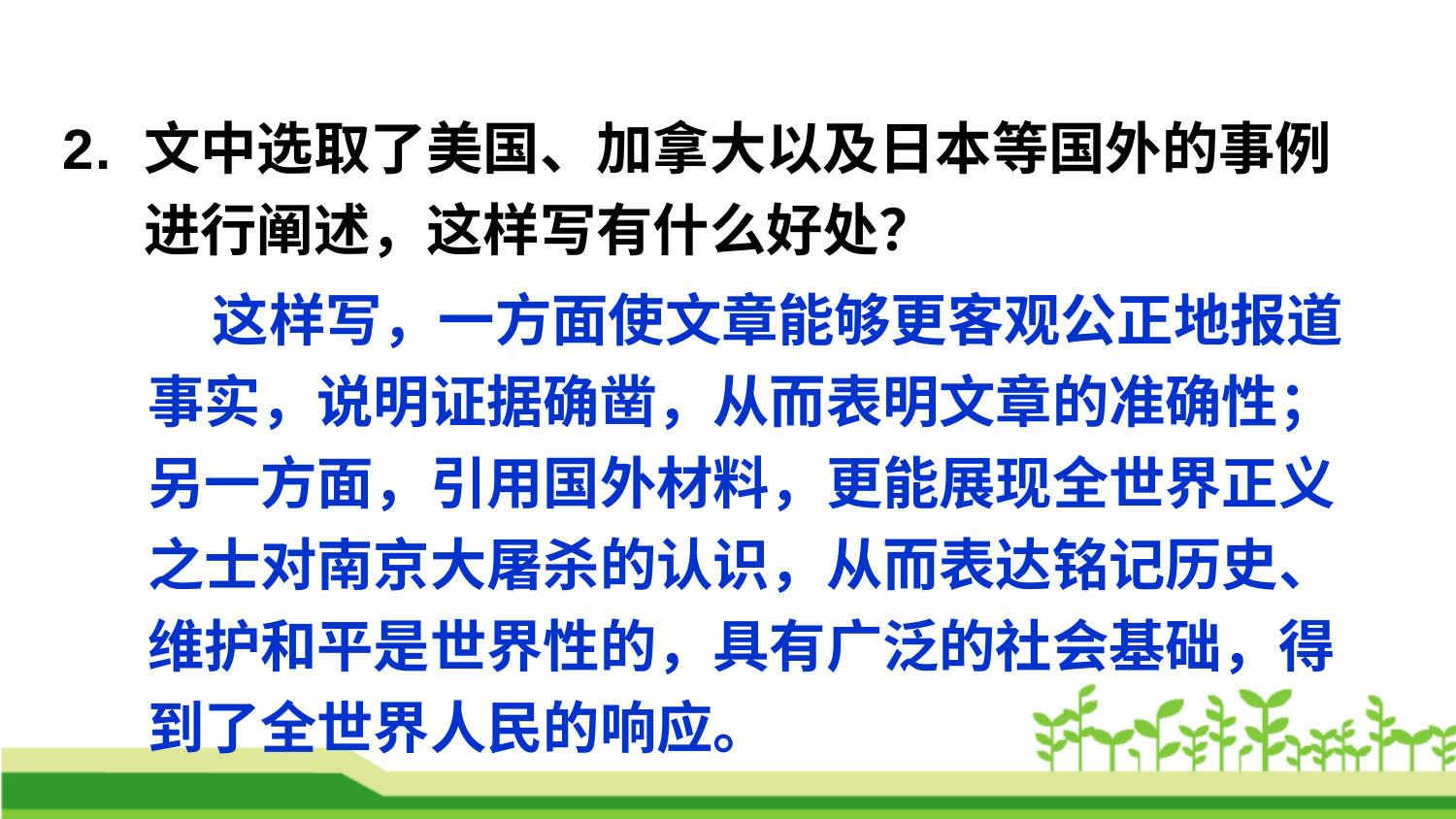

文中选取了美国、加拿大以及日本等国外的事例进行阐述，这样写有什么好处？
状元成才路
状元成才路
状元成才路
状元成才路
状元成才路
状元成才路
状元成才路
状元成才路
状元成才路
状元成才路
状元成才路
状元成才路
状元成才路
状元成才路
状元成才路
状元成才路
状元成才路
    这样写，一方面使文章能够更客观公正地报道事实，说明证据确凿，从而表明文章的准确性；另一方面，引用国外材料，更能展现全世界正义之士对南京大屠杀的认识，从而表达铭记历史、维护和平是世界性的，具有广泛的社会基础，得到了全世界人民的响应。
状元成才路
状元成才路
状元成才路
状元成才路
状元成才路
状元成才路
状元成才路
状元成才路
状元成才路
状元成才路
状元成才路
状元成才路
状元成才路
状元成才路
状元成才路
状元成才路
状元成才路
状元成才路
状元成才路
状元成才路
状元成才路
状元成才路
状元成才路
状元成才路
状元成才路
状元成才路
状元成才路
状元成才路
状元成才路
状元成才路
状元成才路
状元成才路
状元成才路
状元成才路
状元成才路
状元成才路
状元成才路
状元成才路
状元成才路
状元成才路
状元成才路
状元成才路
状元成才路
状元成才路
状元成才路
状元成才路
状元成才路
状元成才路
状元成才路
状元成才路
状元成才路
状元成才路
状元成才路
状元成才路
状元成才路
状元成才路
状元成才路
状元成才路
状元成才路
状元成才路
状元成才路
状元成才路
状元成才路
状元成才路
状元成才路
状元成才路
状元成才路
状元成才路
状元成才路
状元成才路
状元成才路
状元成才路
状元成才路
状元成才路
状元成才路
状元成才路
状元成才路
状元成才路
状元成才路
状元成才路
状元成才路
状元成才路